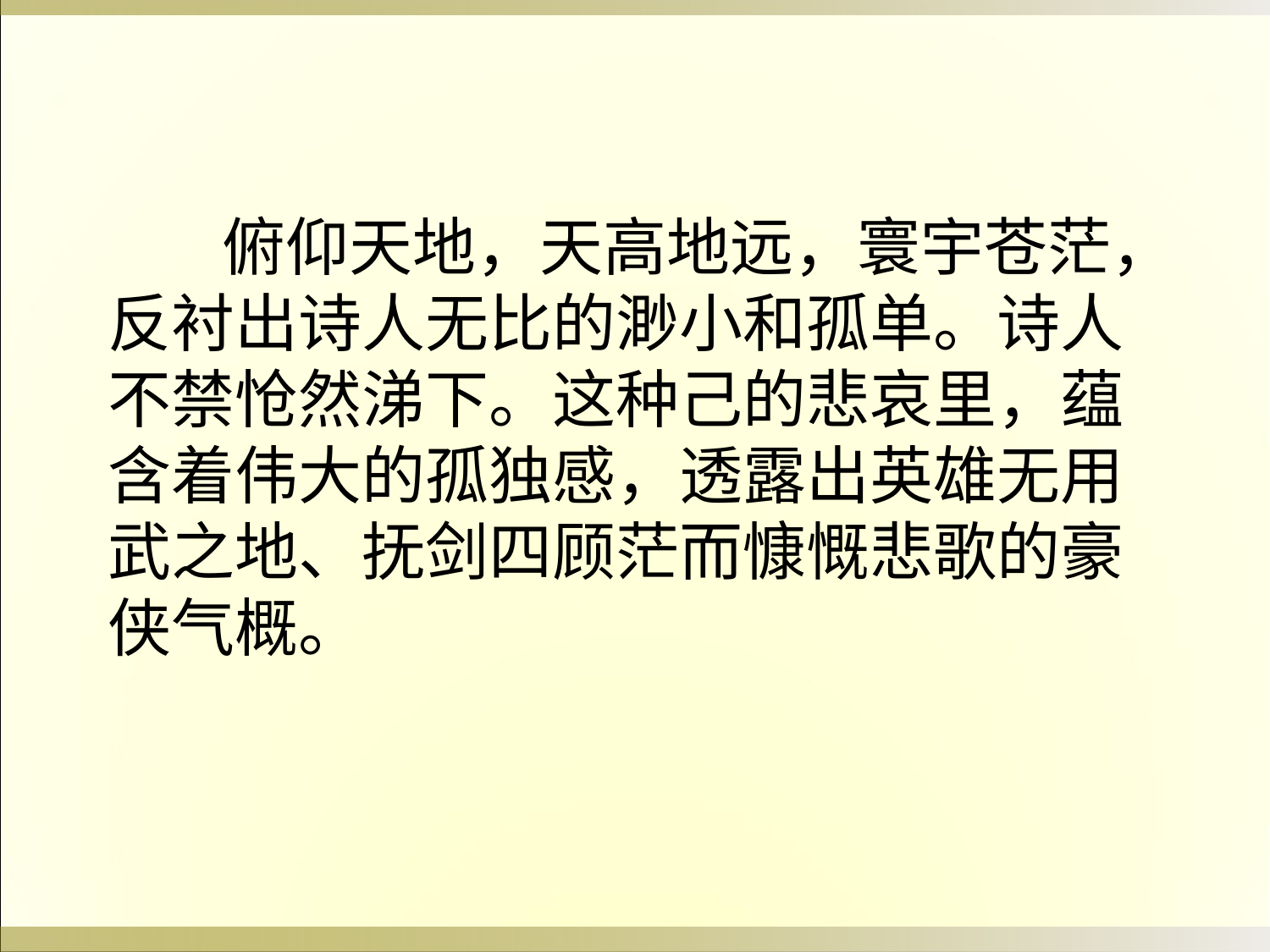

俯仰天地，天高地远，寰宇苍茫，反衬出诗人无比的渺小和孤单。诗人不禁怆然涕下。这种己的悲哀里，蕴含着伟大的孤独感，透露出英雄无用武之地、抚剑四顾茫而慷慨悲歌的豪侠气概。